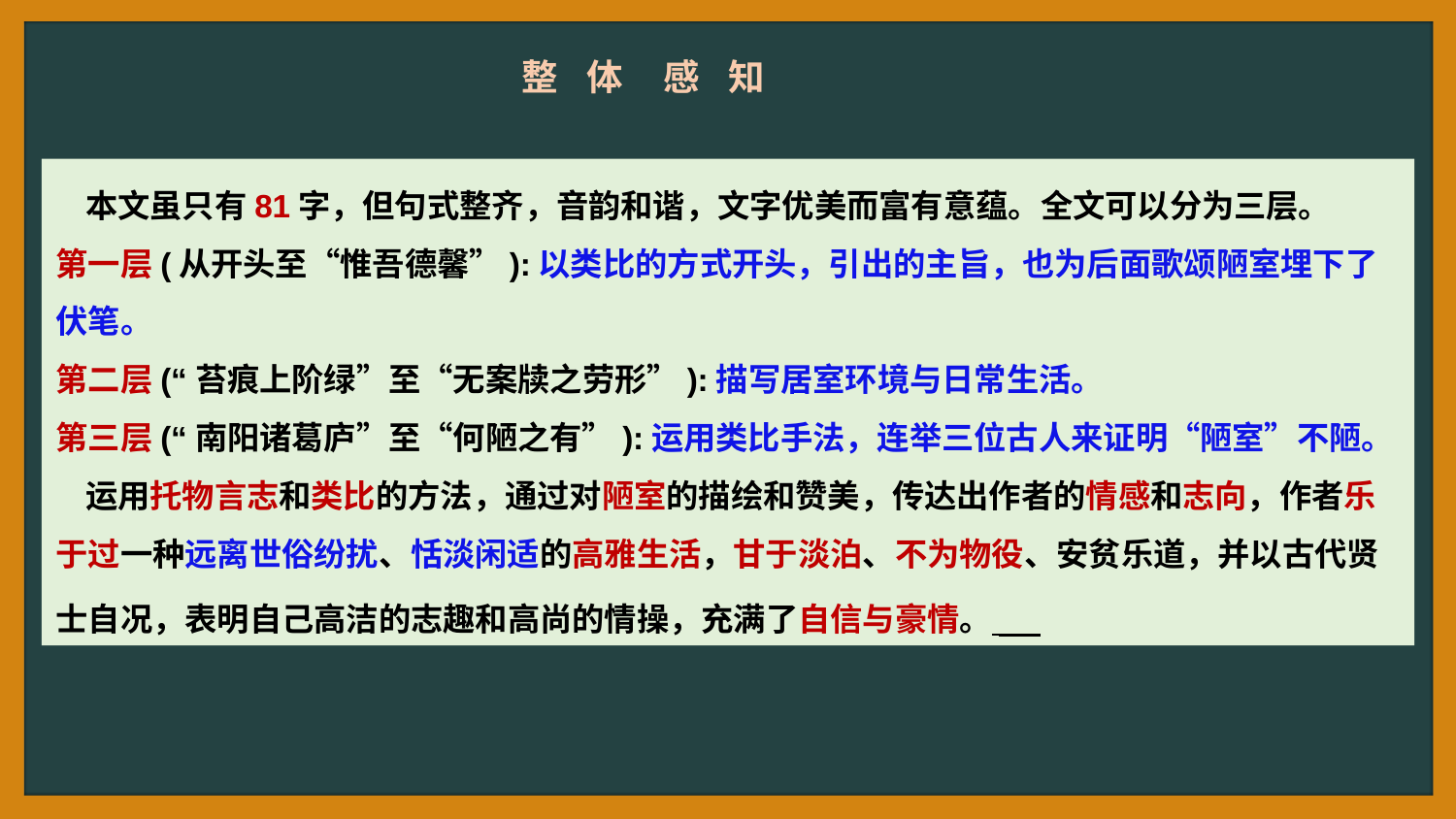

整  体   感  知
   本文虽只有81字，但句式整齐，音韵和谐，文字优美而富有意蕴。全文可以分为三层。
第一层(从开头至“惟吾德馨”):以类比的方式开头，引出的主旨，也为后面歌颂陋室埋下了伏笔。
第二层(“苔痕上阶绿”至“无案牍之劳形”):描写居室环境与日常生活。
第三层(“南阳诸葛庐”至“何陋之有”):运用类比手法，连举三位古人来证明“陋室”不陋。
   运用托物言志和类比的方法，通过对陋室的描绘和赞美，传达出作者的情感和志向，作者乐于过一种远离世俗纷扰、恬淡闲适的高雅生活，甘于淡泊、不为物役、安贫乐道，并以古代贤士自况，表明自己高洁的志趣和高尚的情操，充满了自信与豪情。